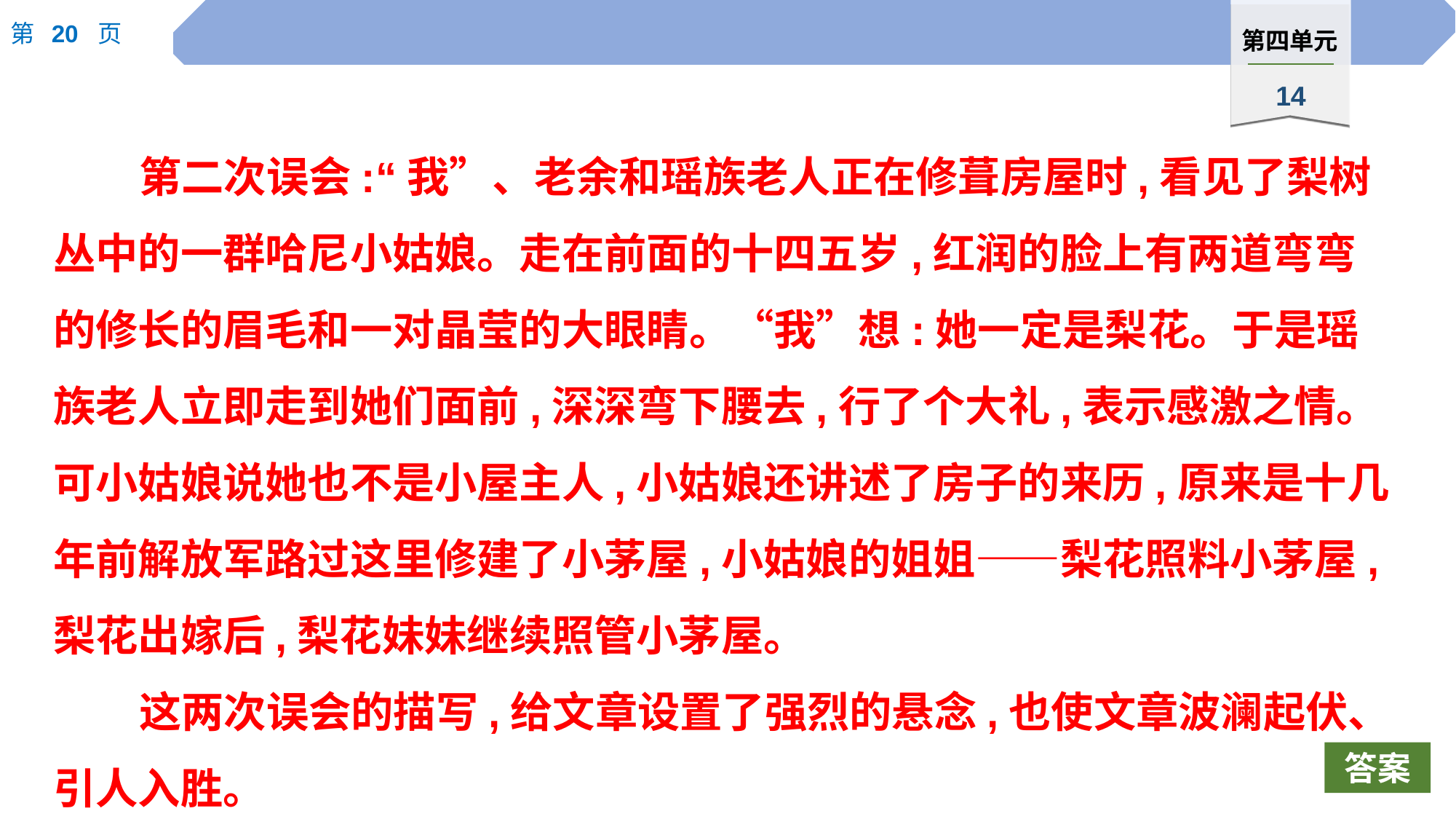

第二次误会:“我”、老余和瑶族老人正在修葺房屋时,看见了梨树丛中的一群哈尼小姑娘。走在前面的十四五岁,红润的脸上有两道弯弯的修长的眉毛和一对晶莹的大眼睛。“我”想:她一定是梨花。于是瑶族老人立即走到她们面前,深深弯下腰去,行了个大礼,表示感激之情。可小姑娘说她也不是小屋主人,小姑娘还讲述了房子的来历,原来是十几年前解放军路过这里修建了小茅屋,小姑娘的姐姐——梨花照料小茅屋,梨花出嫁后,梨花妹妹继续照管小茅屋。
这两次误会的描写,给文章设置了强烈的悬念,也使文章波澜起伏、引人入胜。
答案